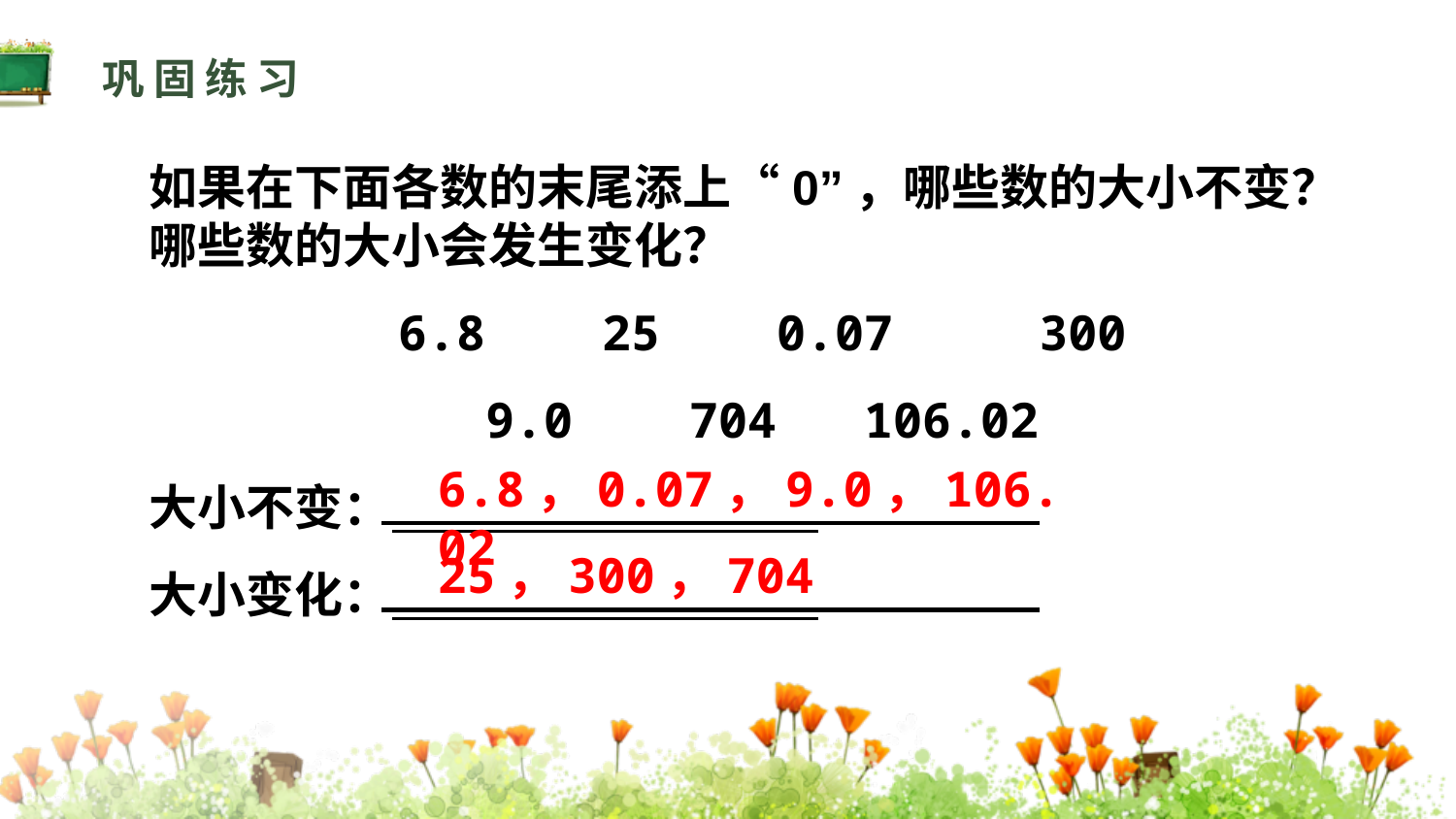

巩固练习
如果在下面各数的末尾添上“0”，哪些数的大小不变？哪些数的大小会发生变化？
6.8    25    0.07     300
9.0    704   106.02
大小不变：
大小变化：
6.8，0.07，9.0，106.02
25，300，704